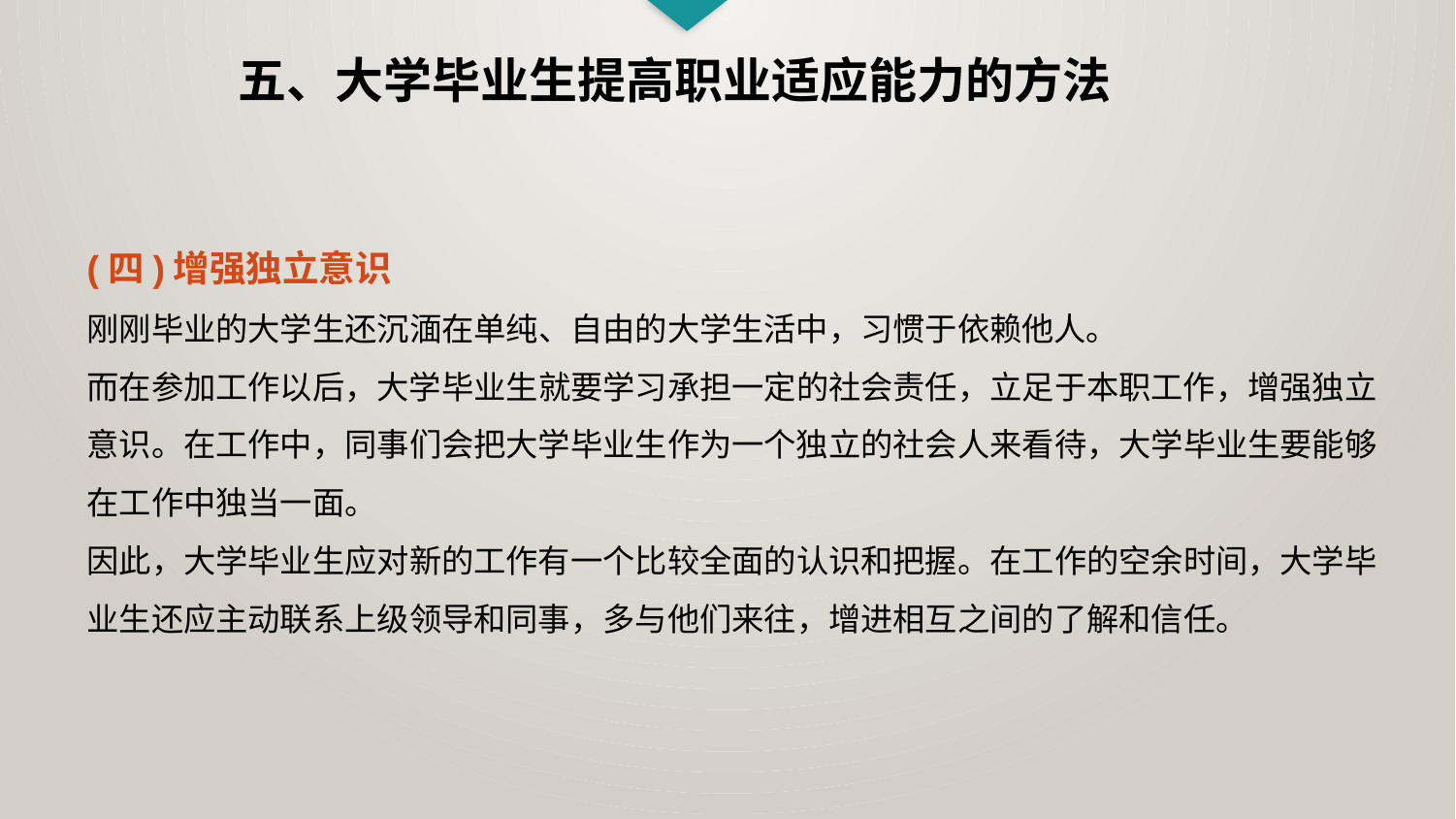

五、大学毕业生提高职业适应能力的方法
(四)增强独立意识
刚刚毕业的大学生还沉湎在单纯、自由的大学生活中，习惯于依赖他人。
而在参加工作以后，大学毕业生就要学习承担一定的社会责任，立足于本职工作，增强独立意识。在工作中，同事们会把大学毕业生作为一个独立的社会人来看待，大学毕业生要能够在工作中独当一面。
因此，大学毕业生应对新的工作有一个比较全面的认识和把握。在工作的空余时间，大学毕业生还应主动联系上级领导和同事，多与他们来往，增进相互之间的了解和信任。
46